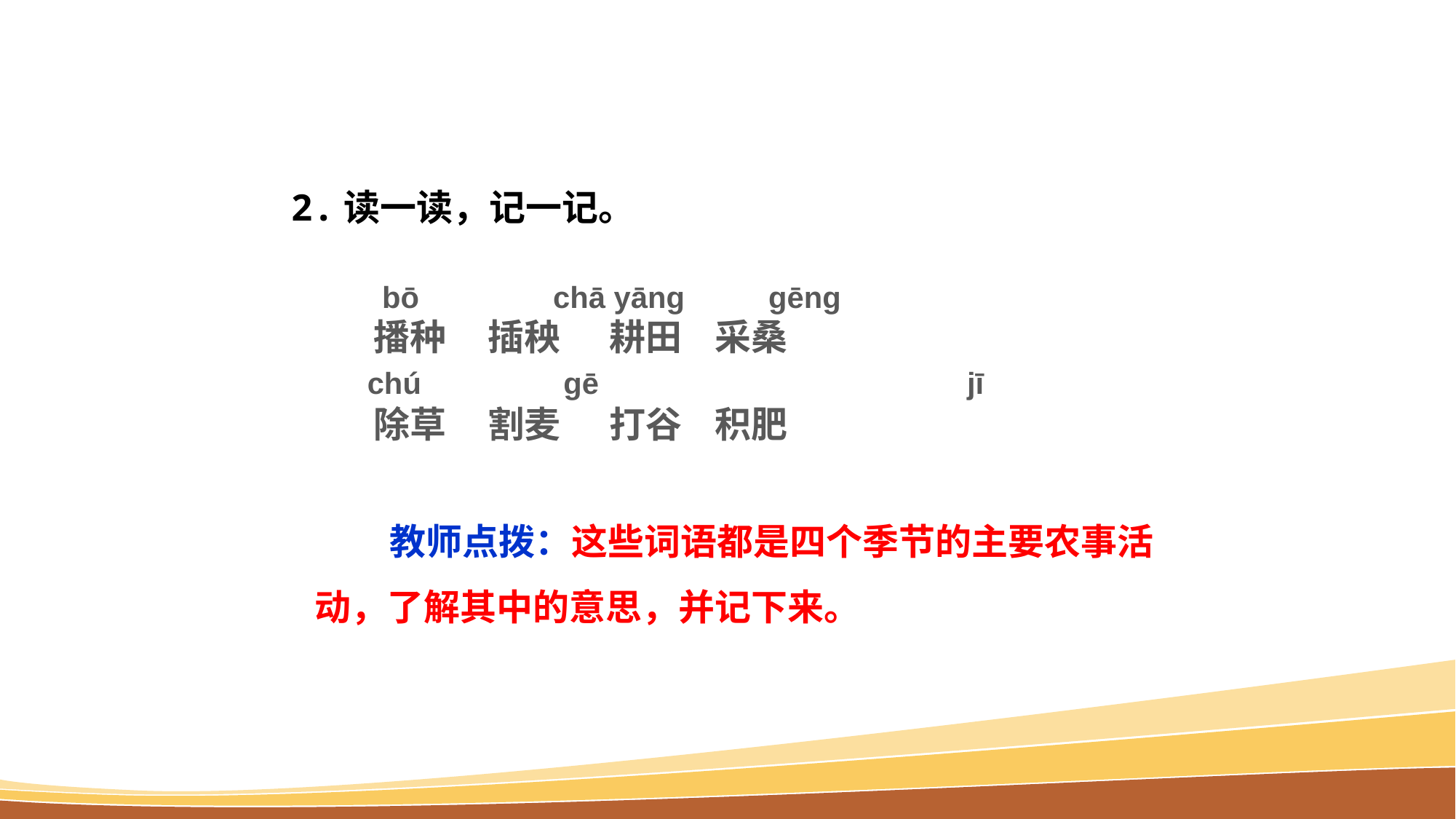

2.读一读，记一记。
   bō                chā yāng          gēng
 播种     插秧      耕田    采桑
 chú                 gē                                            jī
 除草     割麦      打谷    积肥
教师点拨：这些词语都是四个季节的主要农事活动，了解其中的意思，并记下来。